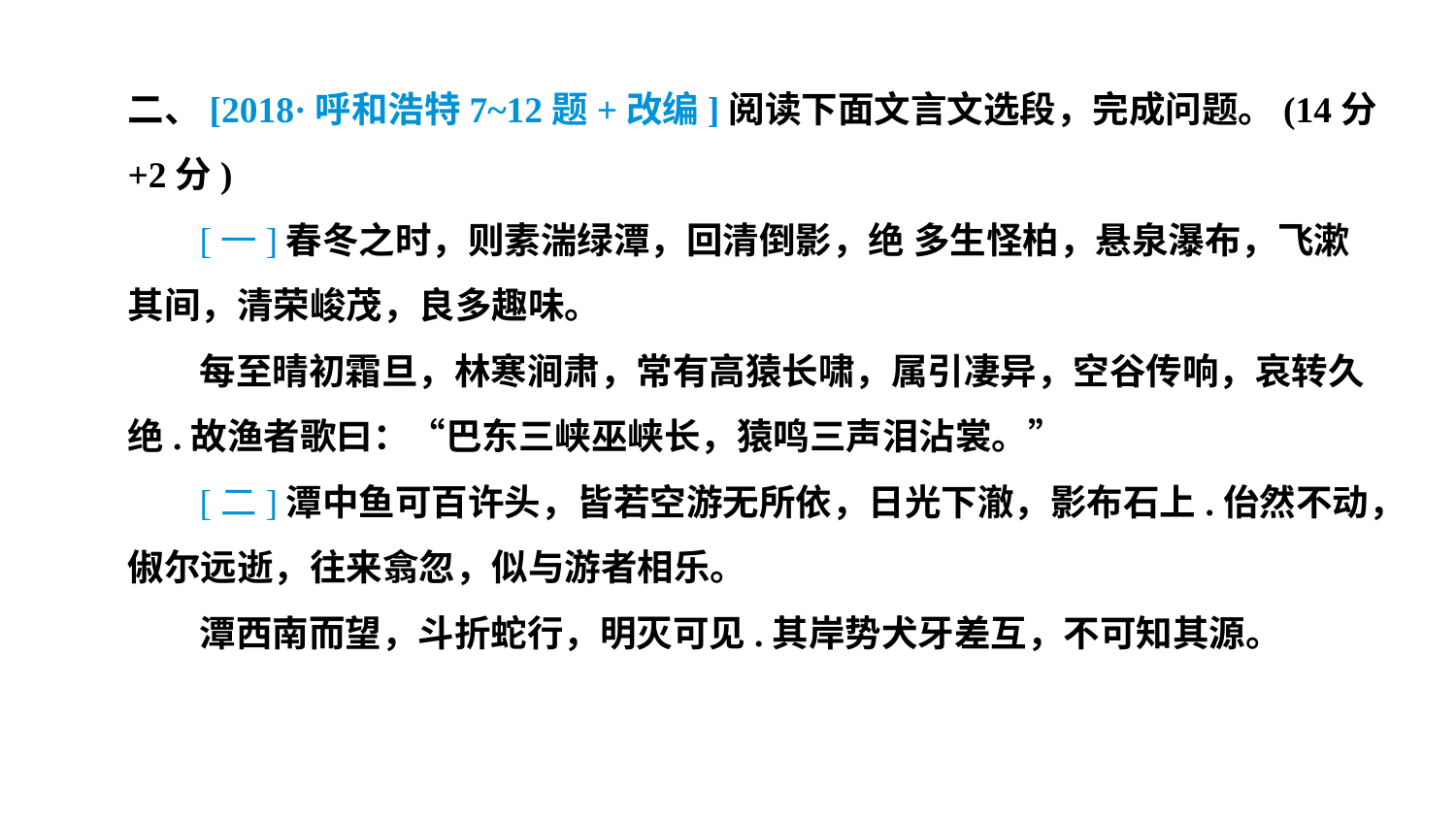

二、[2018·呼和浩特7~12题+改编]阅读下面文言文选段，完成问题。(14分+2分)
[一]春冬之时，则素湍绿潭，回清倒影，绝 多生怪柏，悬泉瀑布，飞漱其间，清荣峻茂，良多趣味。
每至晴初霜旦，林寒涧肃，常有高猿长啸，属引凄异，空谷传响，哀转久绝.故渔者歌曰：“巴东三峡巫峡长，猿鸣三声泪沾裳。”
[二]潭中鱼可百许头，皆若空游无所依，日光下澈，影布石上.佁然不动，俶尔远逝，往来翕忽，似与游者相乐。
潭西南而望，斗折蛇行，明灭可见.其岸势犬牙差互，不可知其源。